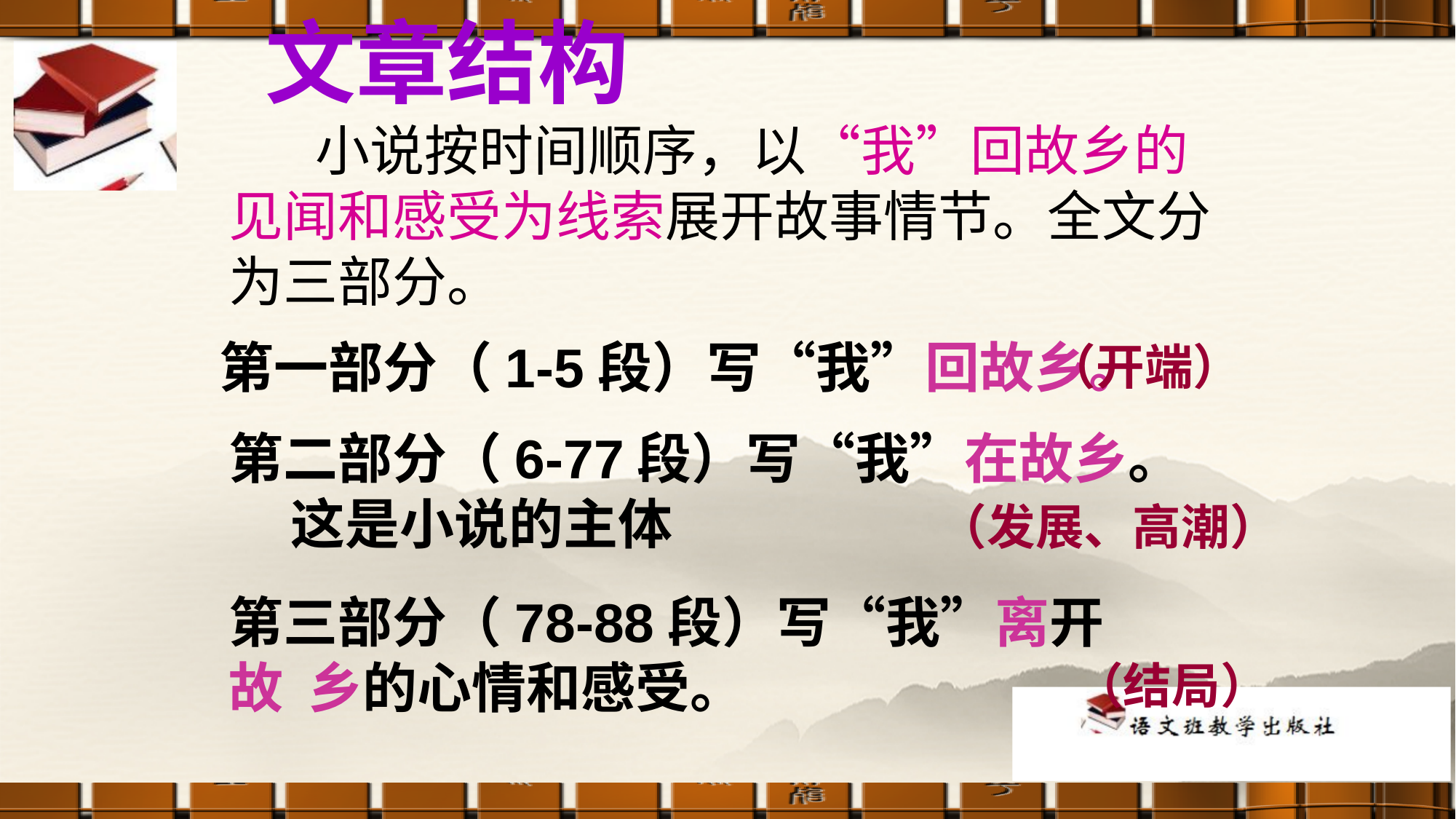

文章结构
      小说按时间顺序，以“我”回故乡的见闻和感受为线索展开故事情节。全文分为三部分。
第一部分（1-5段）写“我”回故乡。
（开端）
第二部分（6-77段）写“我”在故乡。     这是小说的主体
（发展、高潮）
第三部分（78-88段）写“我”离开故  乡的心情和感受。
（结局）